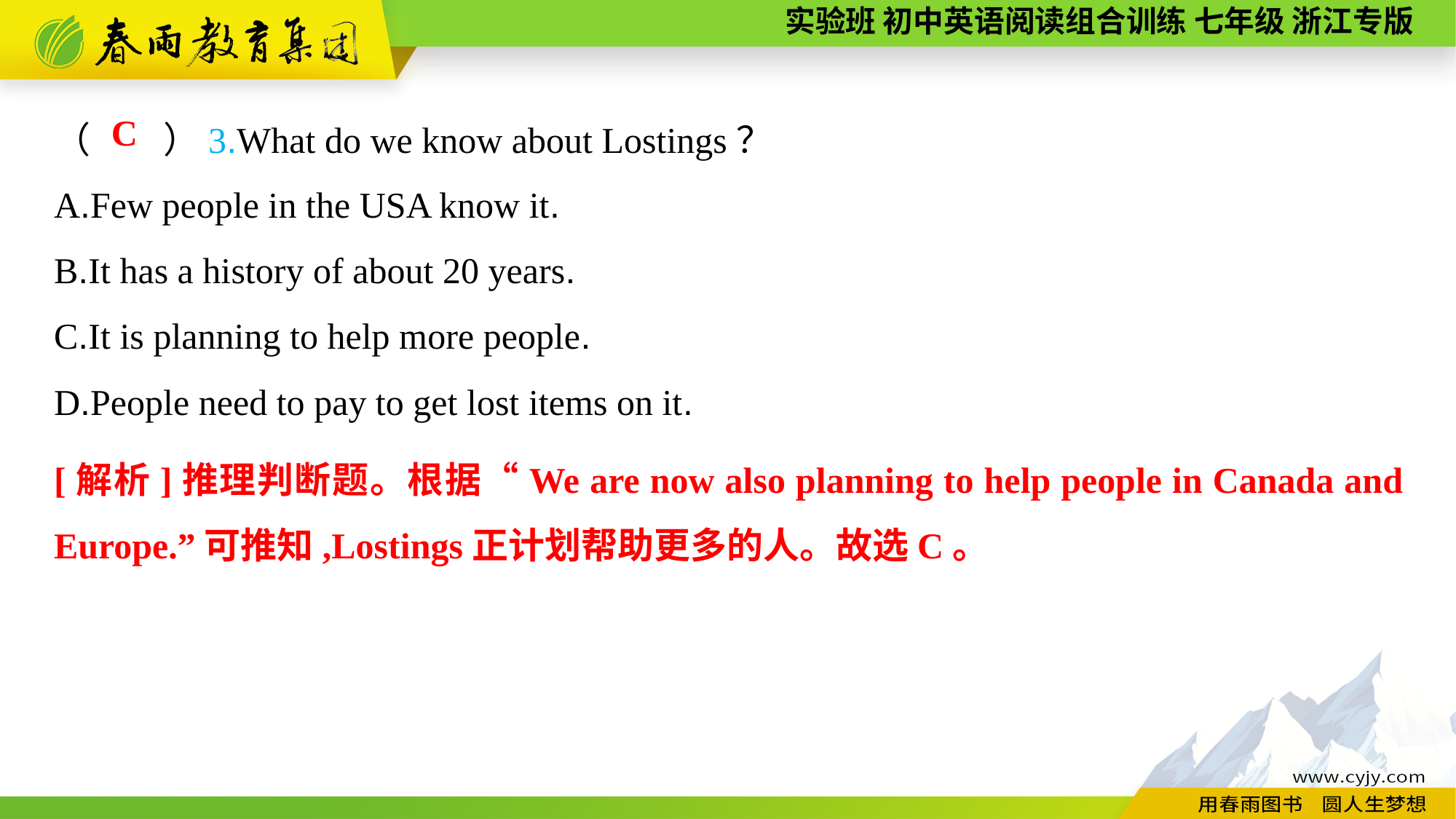

（　　）3.What do we know about Lostings？
A.Few people in the USA know it.
B.It has a history of about 20 years.
C.It is planning to help more people.
D.People need to pay to get lost items on it.
C
[解析]推理判断题。根据“We are now also planning to help people in Canada and Europe.”可推知,Lostings正计划帮助更多的人。故选C。